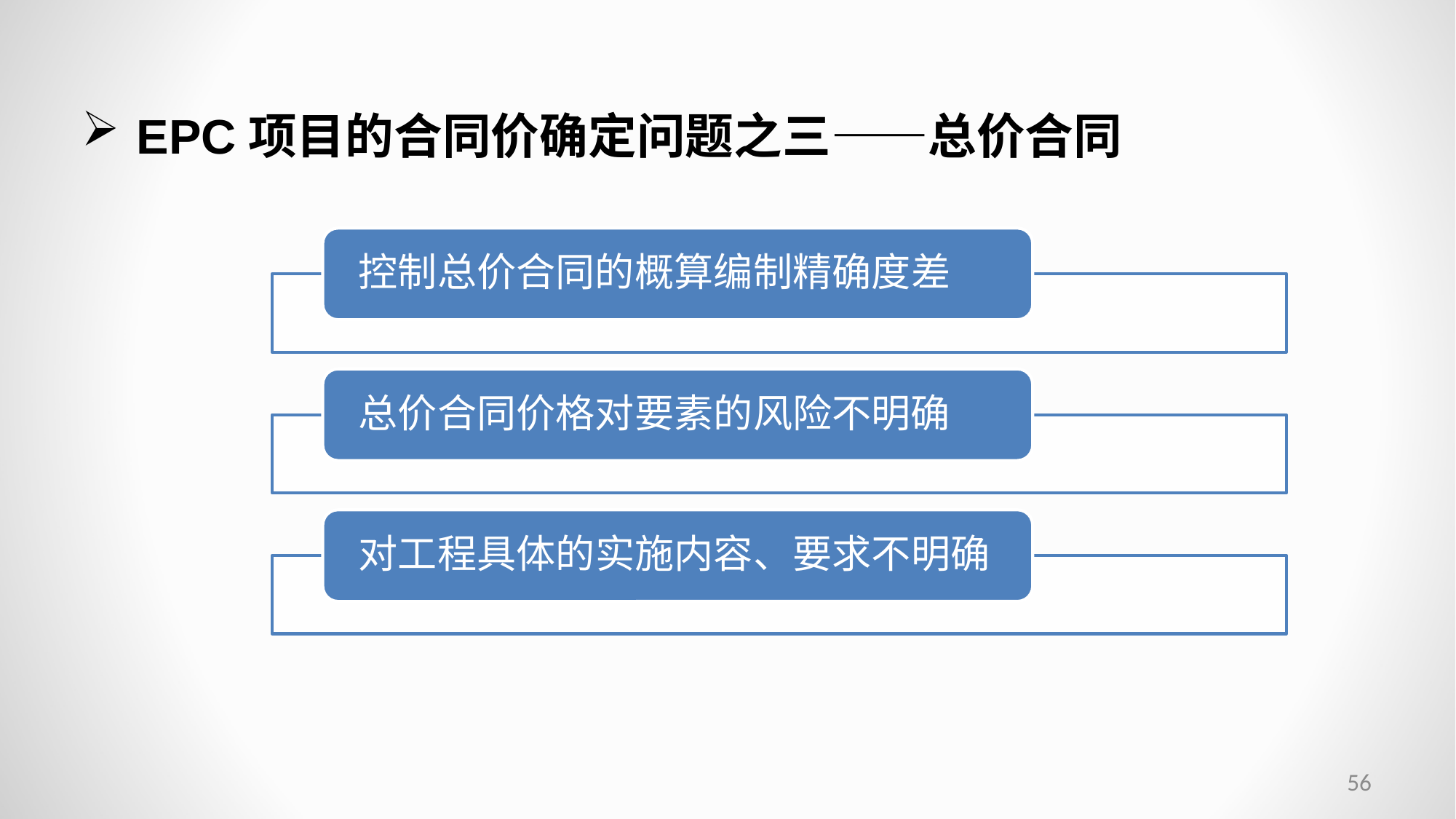

EPC项目的合同价确定问题之三——总价合同

控制总价合同的概算编制精确度差
总价合同价格对要素的风险不明确
对工程具体的实施内容、要求不明确

56